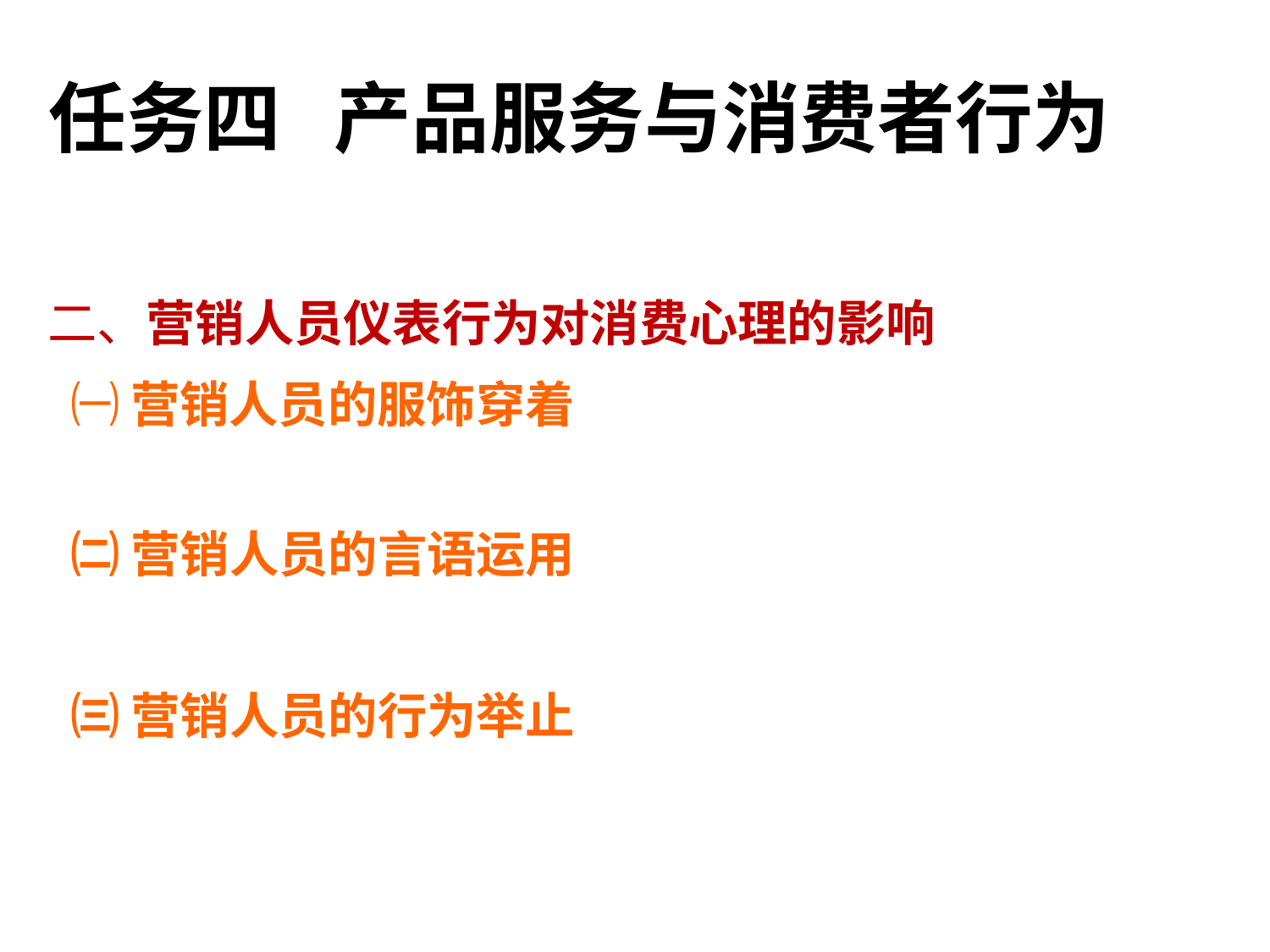

任务四   产品服务与消费者行为
二、营销人员仪表行为对消费心理的影响
 ㈠ 营销人员的服饰穿着

 ㈡ 营销人员的言语运用

 ㈢ 营销人员的行为举止